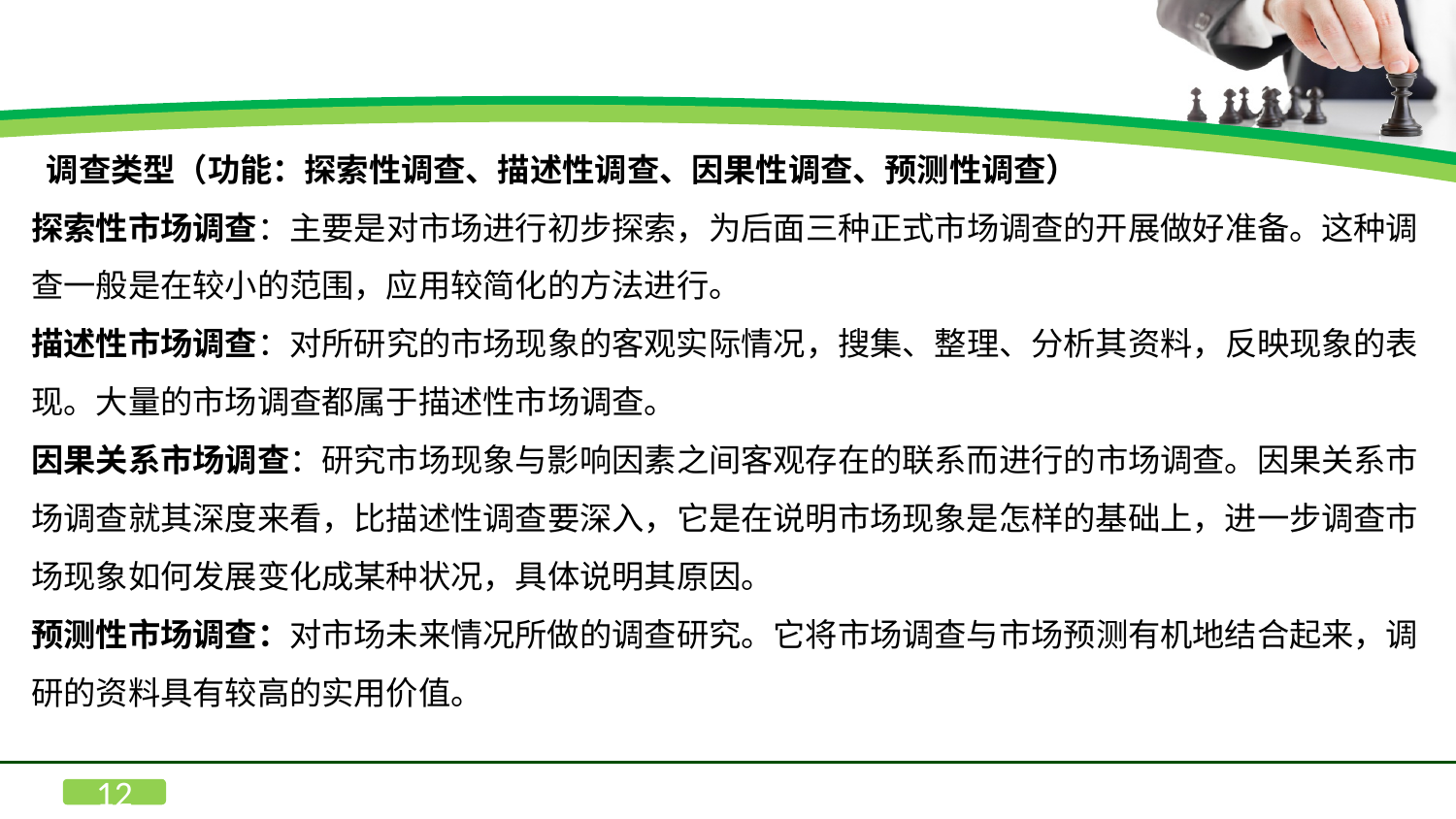

调查类型（功能：探索性调查、描述性调查、因果性调查、预测性调查）
探索性市场调查：主要是对市场进行初步探索，为后面三种正式市场调查的开展做好准备。这种调查一般是在较小的范围，应用较简化的方法进行。
描述性市场调查：对所研究的市场现象的客观实际情况，搜集、整理、分析其资料，反映现象的表现。大量的市场调查都属于描述性市场调查。
因果关系市场调查：研究市场现象与影响因素之间客观存在的联系而进行的市场调查。因果关系市场调查就其深度来看，比描述性调查要深入，它是在说明市场现象是怎样的基础上，进一步调查市场现象如何发展变化成某种状况，具体说明其原因。
预测性市场调查：对市场未来情况所做的调查研究。它将市场调查与市场预测有机地结合起来，调研的资料具有较高的实用价值。